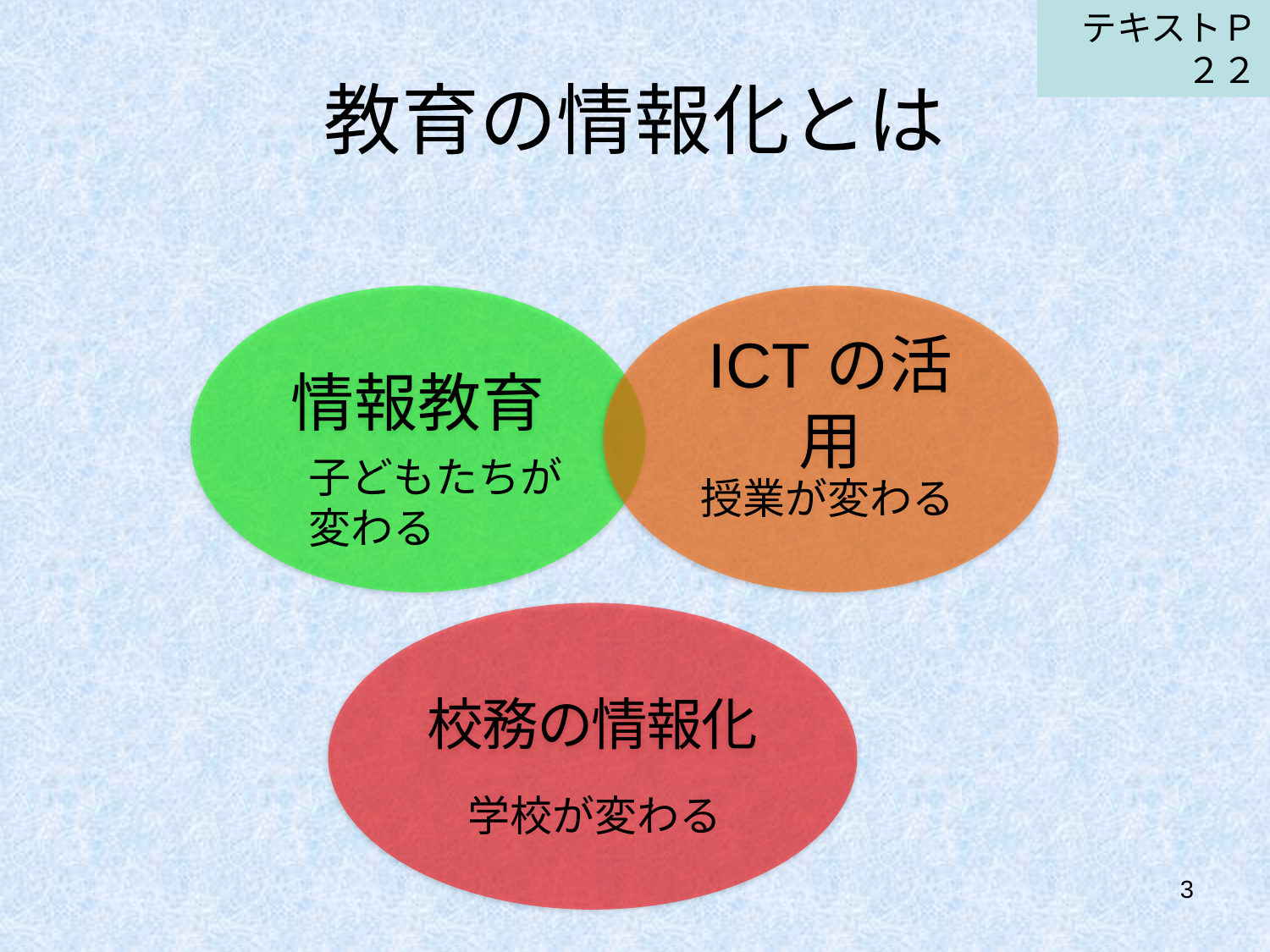

テキストＰ２２
# 教育の情報化とは
情報教育
ICTの活用

子どもたちが
変わる
授業が変わる
校務の情報化

学校が変わる
3